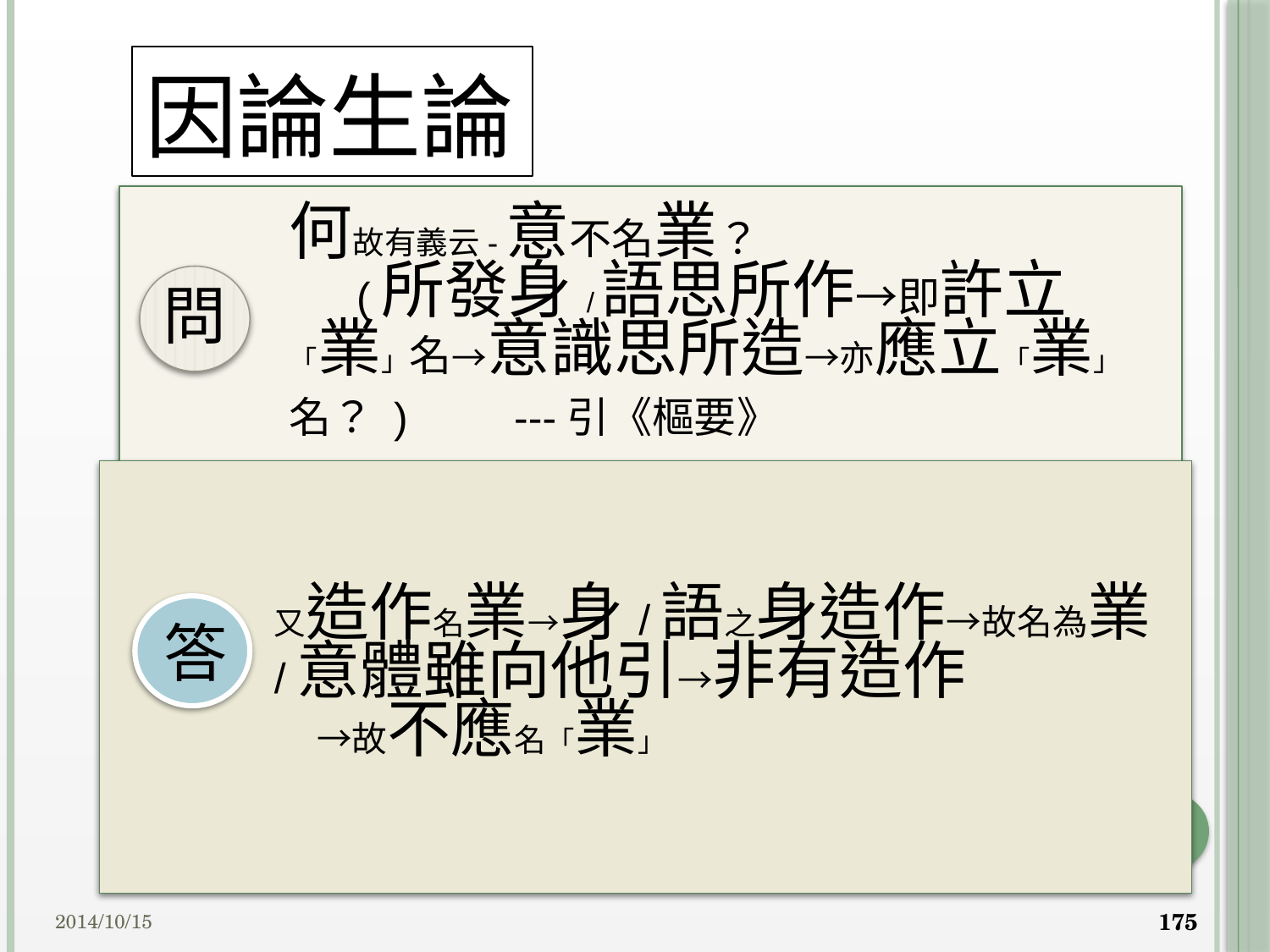

# 因論生論
何故有義云-意不名業？                                               (所發身/語思所作→即許立「業」名→意識思所造→亦應立「業」名？ )         ---引《樞要》
又造作名業→身/語之身造作→故名為業/意體雖向他引→非有造作                  →故不應名「業」
問
答
2014/10/15
175